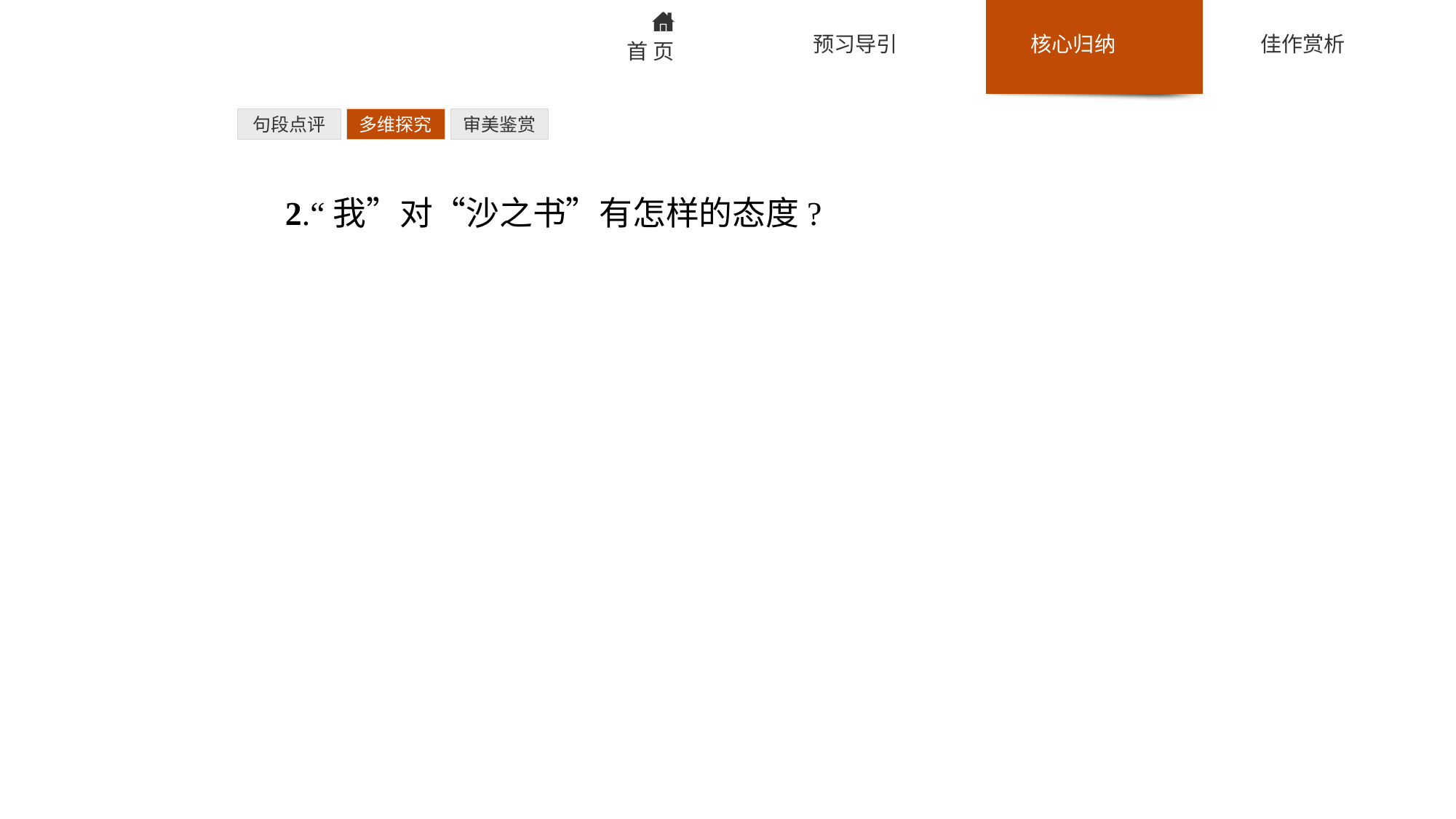

句段点评
多维探究
审美鉴赏
2.“我”对“沙之书”有怎样的态度?
提示:“沙之书”是某种神秘之物,小说主人公“我”对待它的态度先是好奇,后是钻研,最后发现对它了解得越多,则不了解的部分也越多,就越意识到自己的渺小,迷失于无法自拔的敬畏、恐惧,最终选择逃避。这个过程前面的几个步骤和人类科学探索的步骤是一样的,只是最后一步——是逃避还是坚持显示了博尔赫斯与崇信科学的人的分歧——对于笃信科学万能的人来说,他们会用进取的心态坚持;而对于相信神秘主义的博尔赫斯来说,在令人敬畏之物面前,他会选择停步。